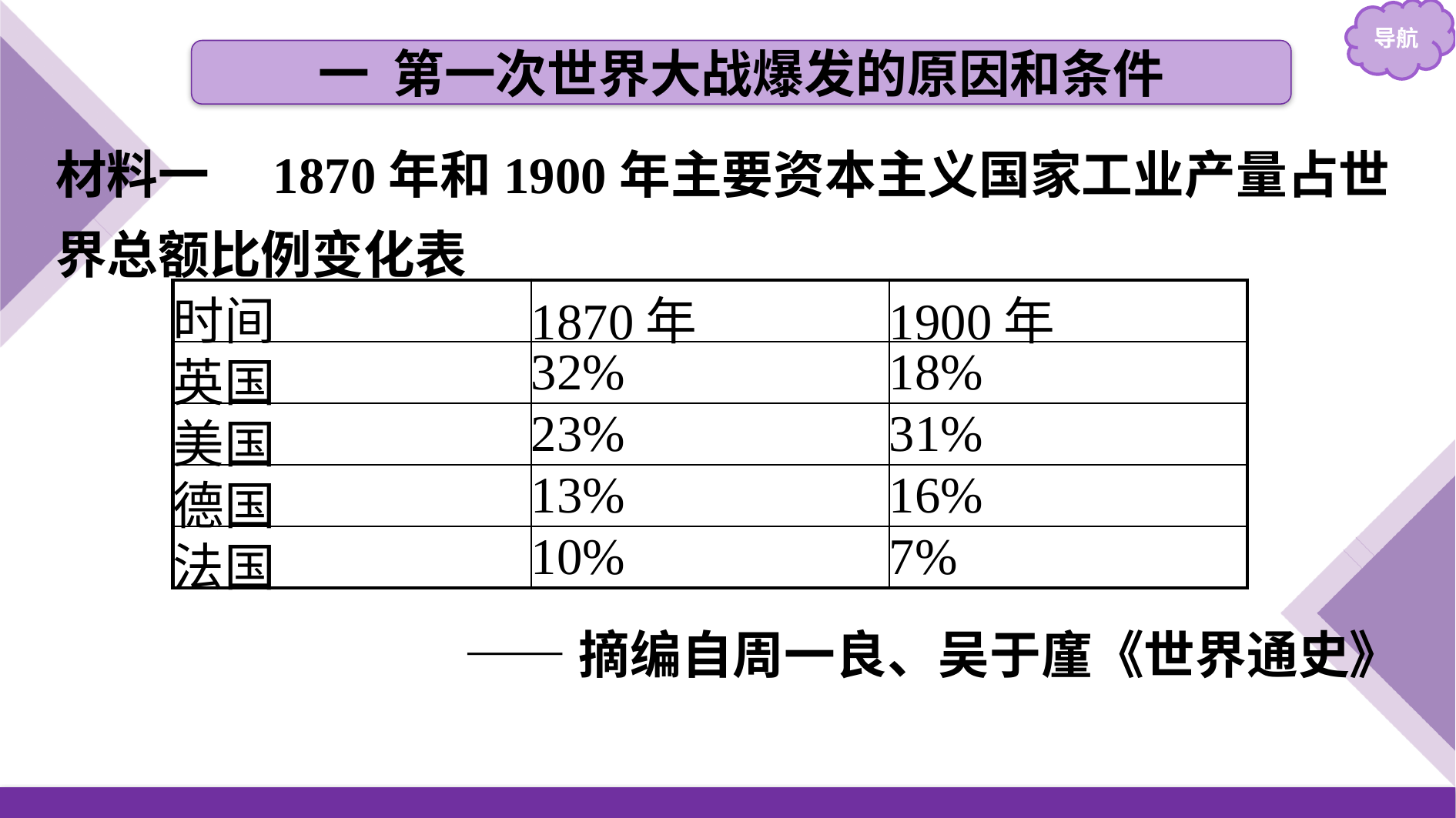

一  第一次世界大战爆发的原因和条件
材料一　1870年和1900年主要资本主义国家工业产量占世界总额比例变化表
| 时间 | 1870年 | 1900年 |
| --- | --- | --- |
| 英国 | 32% | 18% |
| 美国 | 23% | 31% |
| 德国 | 13% | 16% |
| 法国 | 10% | 7% |
——摘编自周一良、吴于廑《世界通史》